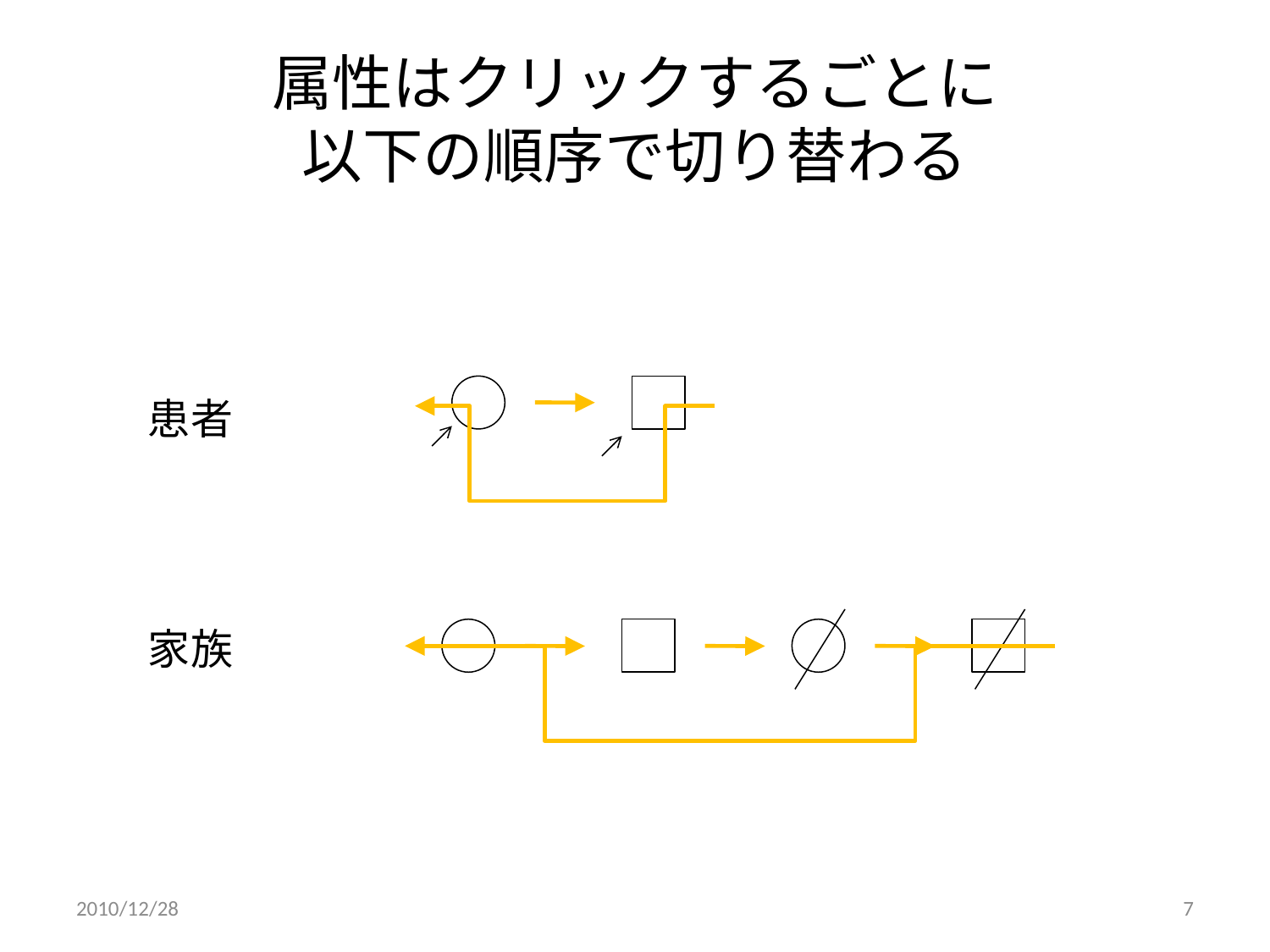

# 属性はクリックするごとに 以下の順序で切り替わる

患者

家族

2010/12/28
7